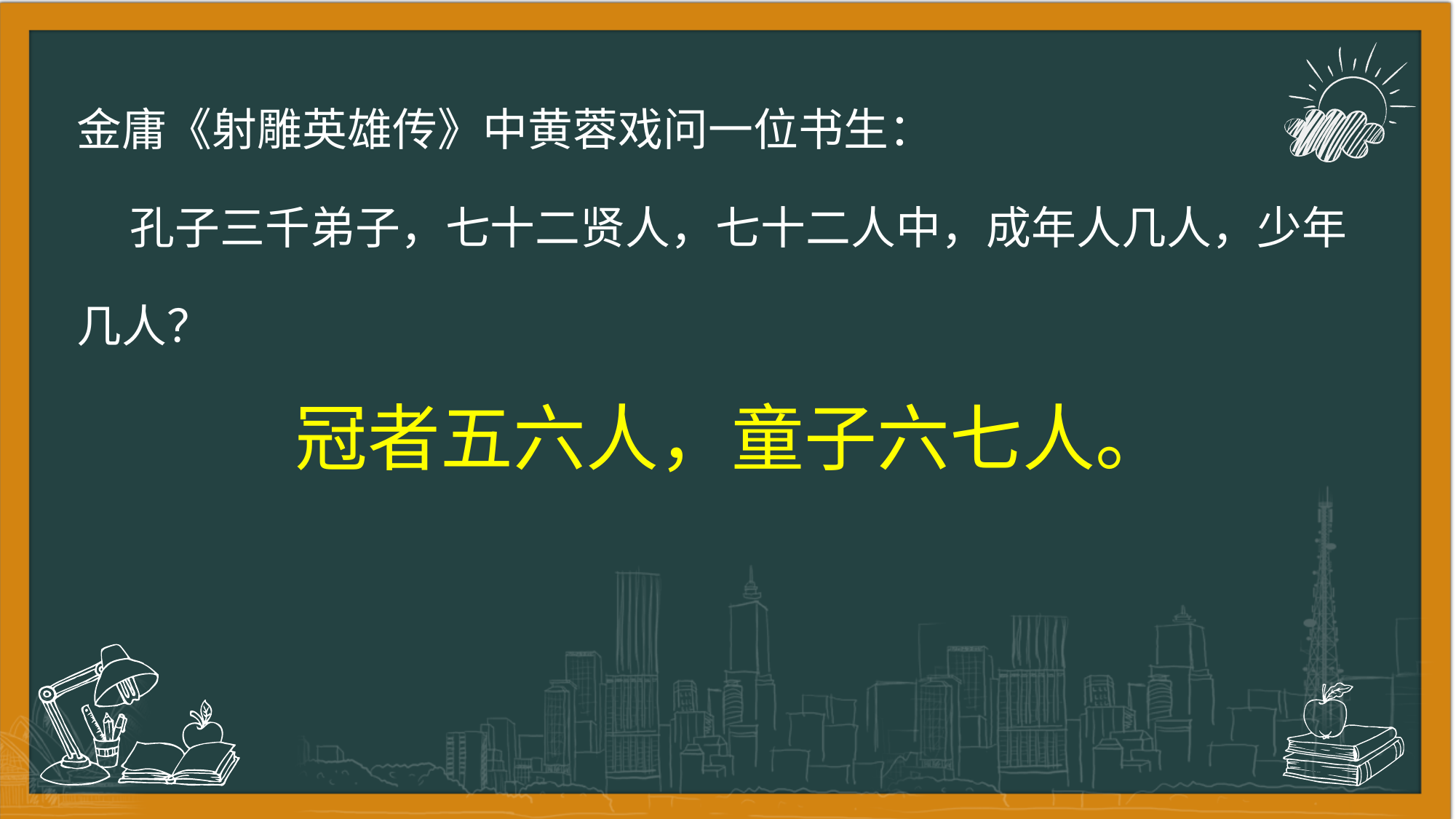

金庸《射雕英雄传》中黄蓉戏问一位书生：
    孔子三千弟子，七十二贤人，七十二人中，成年人几人，少年几人？
冠者五六人，童子六七人。